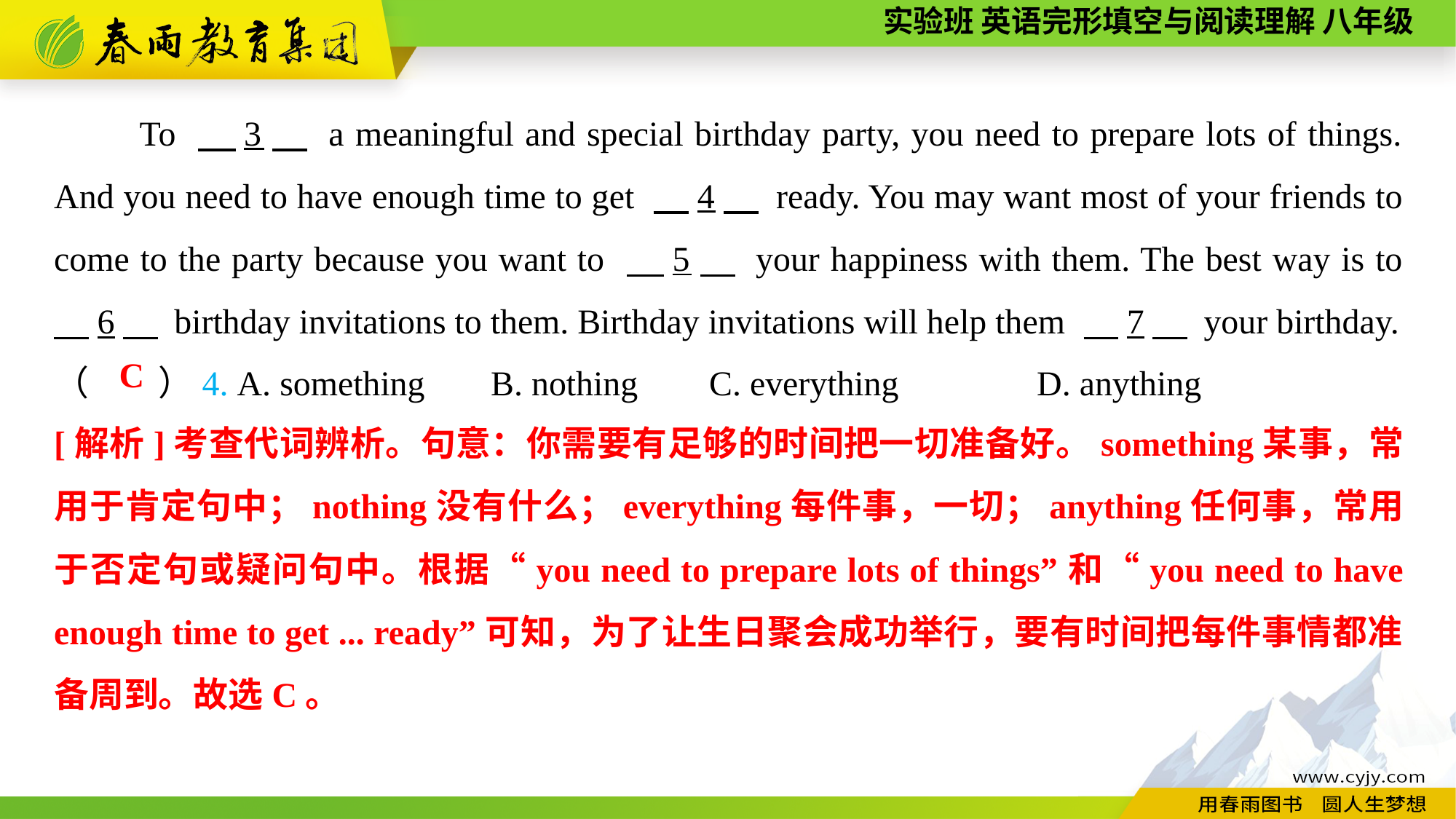

To 　3　 a meaningful and special birthday party, you need to prepare lots of things. And you need to have enough time to get 　4　 ready. You may want most of your friends to come to the party because you want to 　5　 your happiness with them. The best way is to 　6　 birthday invitations to them. Birthday invitations will help them 　7　 your birthday.
（　　）4. A. something	B. nothing	C. everything		D. anything
C
[解析]考查代词辨析。句意：你需要有足够的时间把一切准备好。something某事，常用于肯定句中；nothing没有什么；everything每件事，一切；anything任何事，常用于否定句或疑问句中。根据“you need to prepare lots of things”和“you need to have enough time to get ... ready”可知，为了让生日聚会成功举行，要有时间把每件事情都准备周到。故选C。